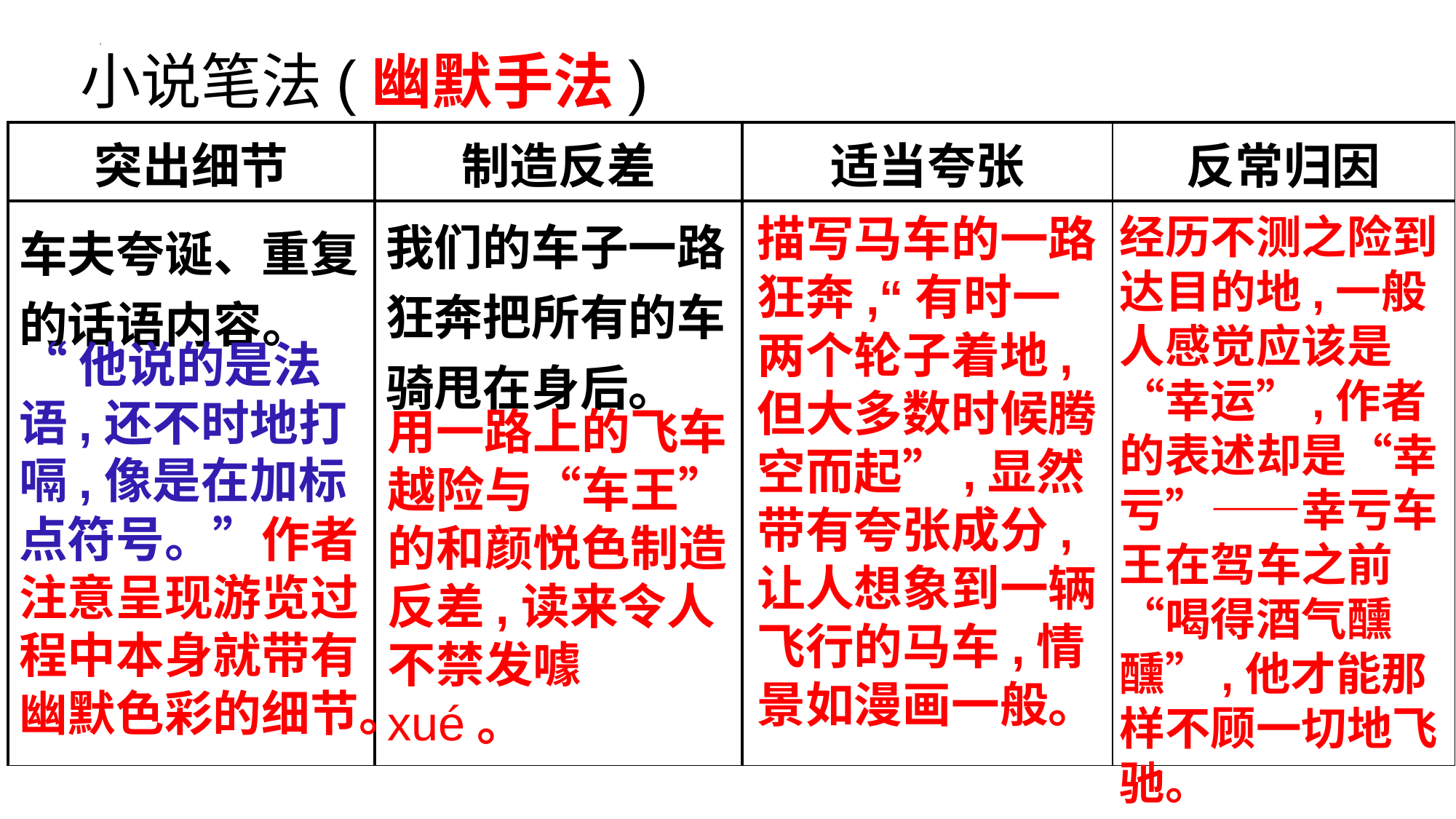

小说笔法(幽默手法)
| 突出细节 | 制造反差 | 适当夸张 | 反常归因 |
| --- | --- | --- | --- |
| 车夫夸诞、重复的话语内容。 | 我们的车子一路狂奔把所有的车骑甩在身后。 |  |  |
描写马车的一路狂奔,“有时一两个轮子着地,但大多数时候腾空而起”,显然带有夸张成分,让人想象到一辆飞行的马车,情景如漫画一般。
经历不测之险到达目的地,一般人感觉应该是“幸运”,作者的表述却是“幸亏”——幸亏车王在驾车之前“喝得酒气醺醺”,他才能那样不顾一切地飞驰。
“他说的是法语,还不时地打嗝,像是在加标点符号。”作者注意呈现游览过程中本身就带有幽默色彩的细节。
用一路上的飞车越险与“车王”的和颜悦色制造反差,读来令人不禁发噱xué。